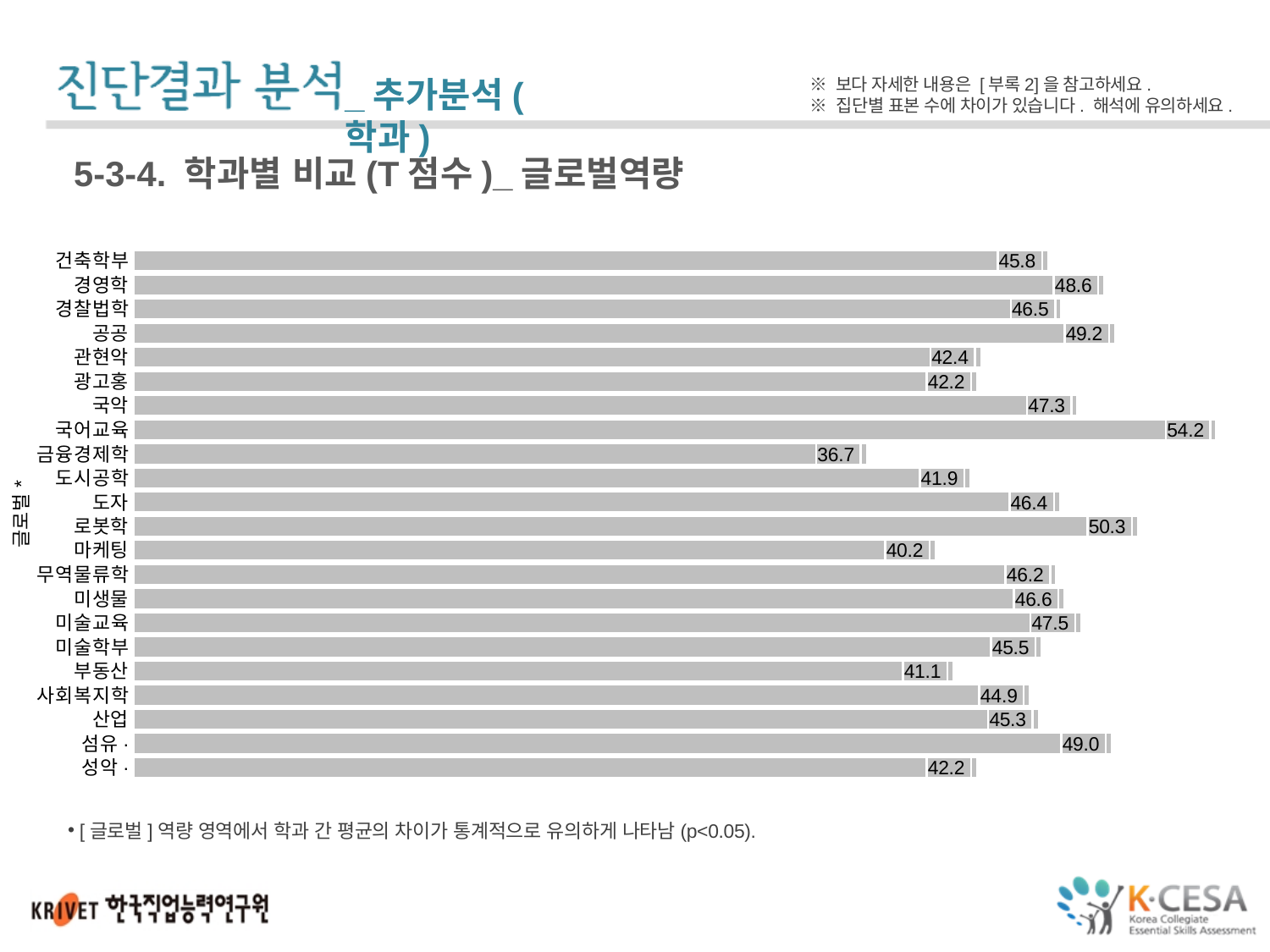

_추가분석(학과)
※ 보다 자세한 내용은 [부록2]을 참고하세요.
※ 집단별 표본 수에 차이가 있습니다. 해석에 유의하세요.
5-3-4. 학과별 비교(T점수)_글로벌역량

### Chart

| Category |  |
|---|---|
| 건축학부 | 45.80142857142857 |
| 경영학 | 48.611 |
| 경찰법학 | 46.460952380952385 |
| 공공인재학부 | 49.165000000000006 |
| 관현악작곡학부 | 42.43785714285714 |
| 광고홍보커뮤니케이션학부 | 42.24 |
| 국악 | 47.276363636363634 |
| 국어교육 | 54.24333333333334 |
| 금융경제학 | 36.7 |
| 도시공학 | 41.893750000000004 |
| 도자디자인학 | 46.394999999999996 |
| 로봇학 | 50.31916666666666 |
| 마케팅빅데이터학 | 40.1625 |
| 무역물류학 | 46.19714285714285 |
| 미생물생명공학 | 46.618387096774185 |
| 미술교육 | 47.454117647058816 |
| 미술학부 | 45.471666666666664 |
| 부동산금융보험융합학 | 41.05285714285714 |
| 사회복지학 | 44.87809523809524 |
| 산업디자인학 | 45.32961538461538 |
| 섬유·패션디자인학 | 48.991875 |
| 성악·뮤지컬학부 | 42.24 |
[글로벌]역량 영역에서 학과 간 평균의 차이가 통계적으로 유의하게 나타남(p<0.05).